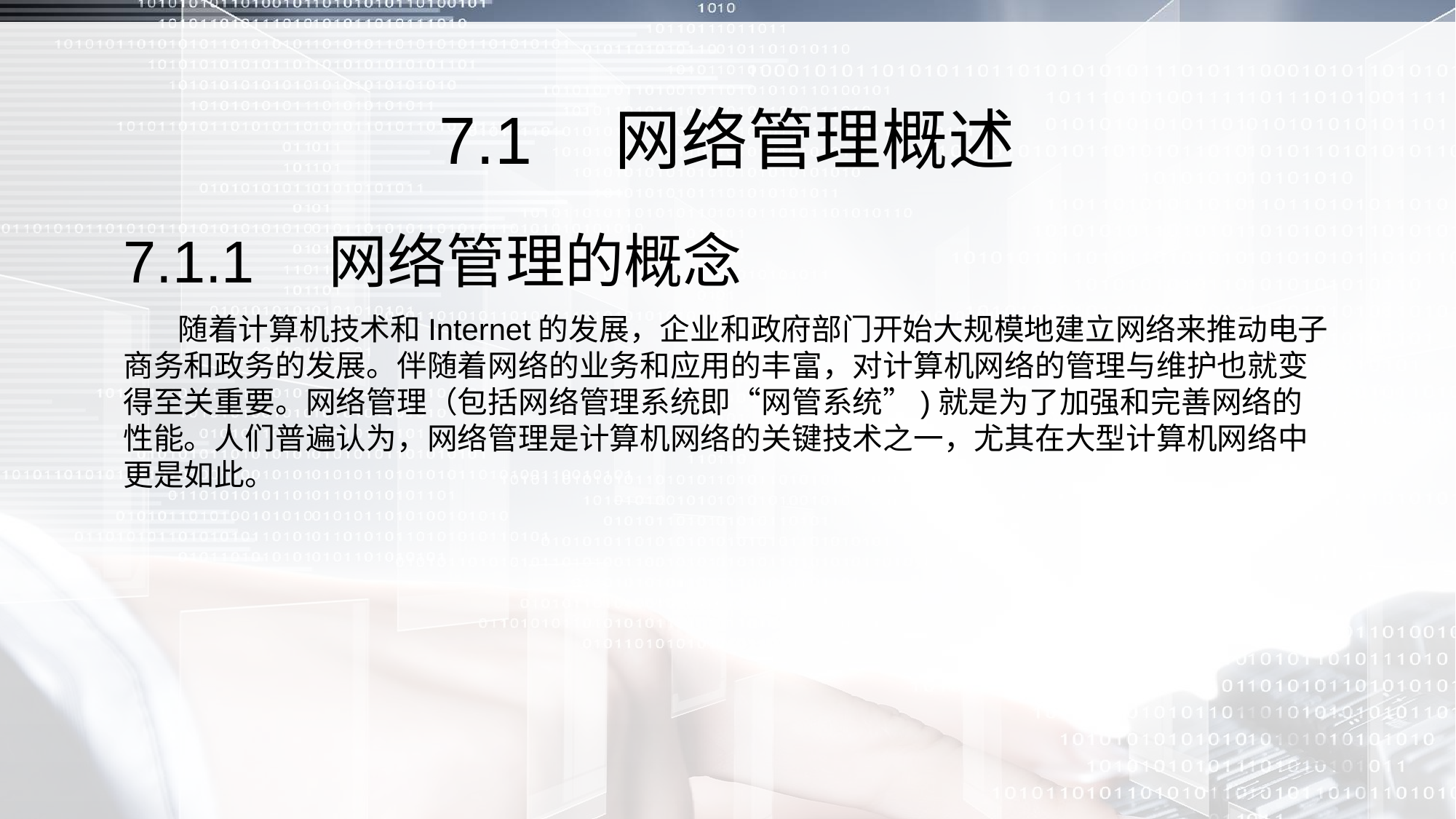

# 7.1　网络管理概述
7.1.1　网络管理的概念
       随着计算机技术和Internet的发展，企业和政府部门开始大规模地建立网络来推动电子商务和政务的发展。伴随着网络的业务和应用的丰富，对计算机网络的管理与维护也就变得至关重要。网络管理（包括网络管理系统即“网管系统”)就是为了加强和完善网络的性能。人们普遍认为，网络管理是计算机网络的关键技术之一，尤其在大型计算机网络中更是如此。